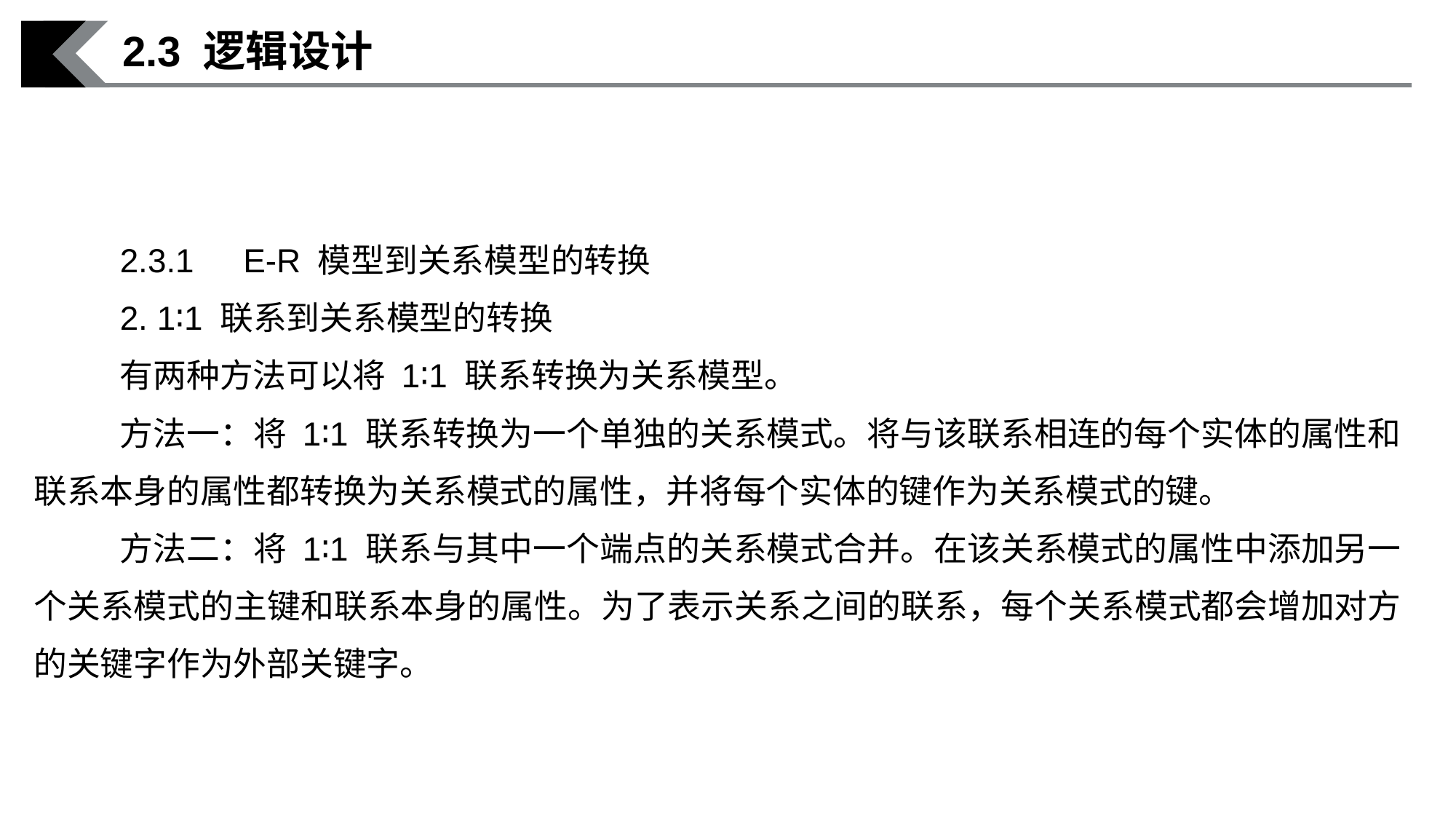

2.3 逻辑设计
2.3.1　E-R 模型到关系模型的转换
2. 1∶1 联系到关系模型的转换
有两种方法可以将 1∶1 联系转换为关系模型。
方法一：将 1∶1 联系转换为一个单独的关系模式。将与该联系相连的每个实体的属性和联系本身的属性都转换为关系模式的属性，并将每个实体的键作为关系模式的键。
方法二：将 1∶1 联系与其中一个端点的关系模式合并。在该关系模式的属性中添加另一个关系模式的主键和联系本身的属性。为了表示关系之间的联系，每个关系模式都会增加对方的关键字作为外部关键字。